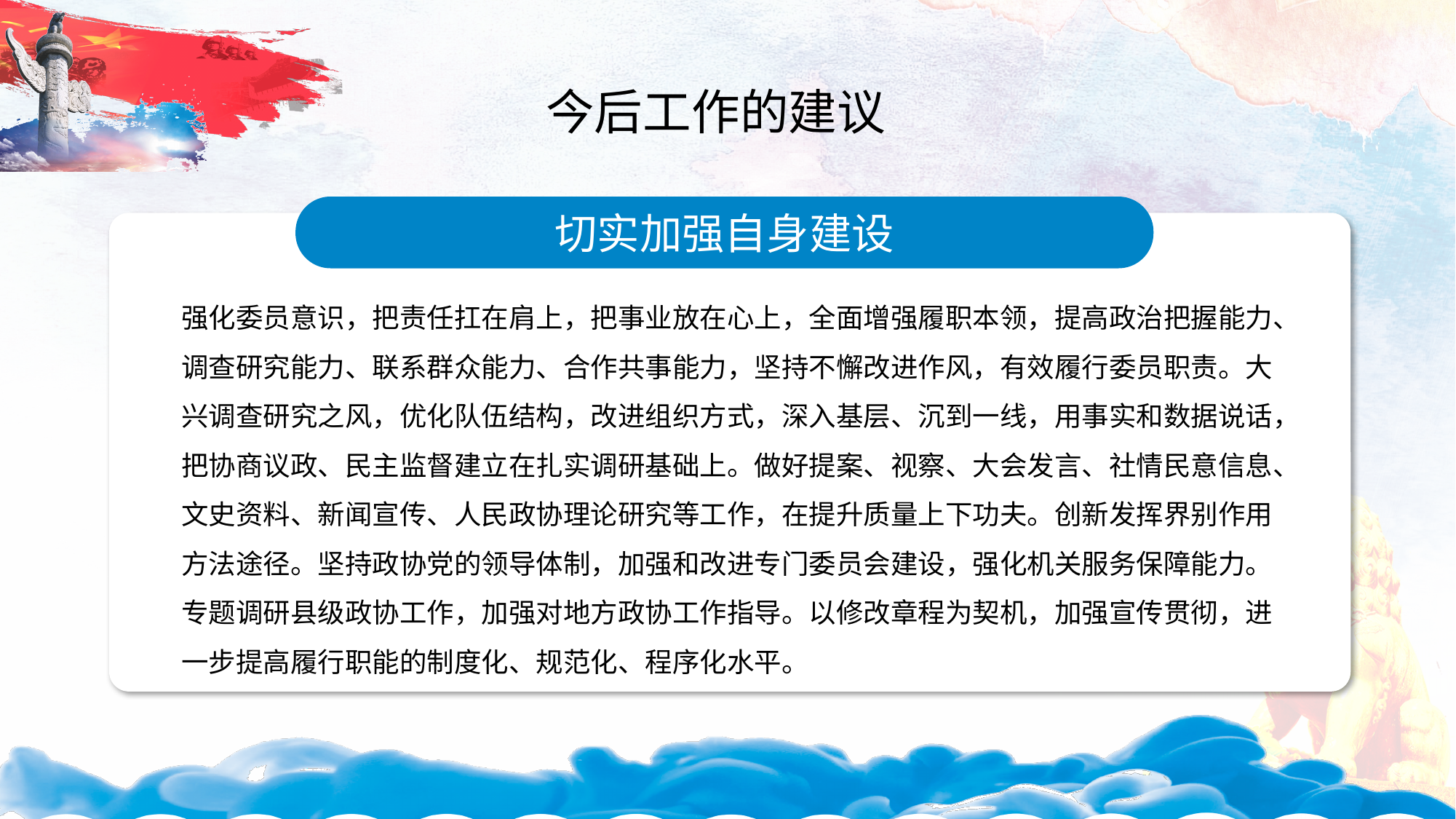

切实加强自身建设
今后
强化委员意识，把责任扛在肩上，把事业放在心上，全面增强履职本领，提高政治把握能力、调查研究能力、联系群众能力、合作共事能力，坚持不懈改进作风，有效履行委员职责。大兴调查研究之风，优化队伍结构，改进组织方式，深入基层、沉到一线，用事实和数据说话，把协商议政、民主监督建立在扎实调研基础上。做好提案、视察、大会发言、社情民意信息、文史资料、新闻宣传、人民政协理论研究等工作，在提升质量上下功夫。创新发挥界别作用方法途径。坚持政协党的领导体制，加强和改进专门委员会建设，强化机关服务保障能力。专题调研县级政协工作，加强对地方政协工作指导。以修改章程为契机，加强宣传贯彻，进一步提高履行职能的制度化、规范化、程序化水平。